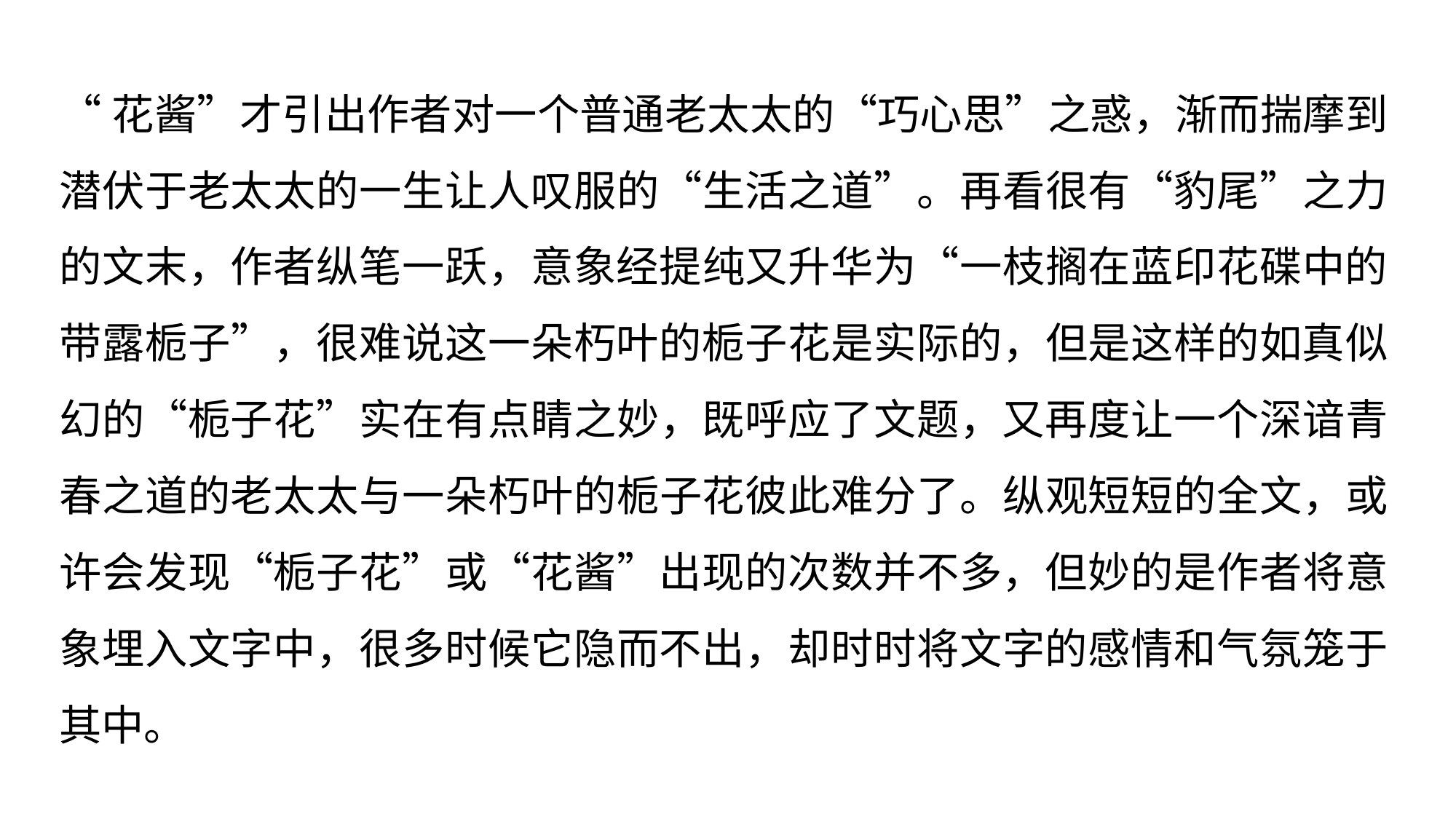

“花酱”才引出作者对一个普通老太太的“巧心思”之惑，渐而揣摩到潜伏于老太太的一生让人叹服的“生活之道”。再看很有“豹尾”之力的文末，作者纵笔一跃，意象经提纯又升华为“一枝搁在蓝印花碟中的带露栀子”，很难说这一朵朽叶的栀子花是实际的，但是这样的如真似幻的“栀子花”实在有点睛之妙，既呼应了文题，又再度让一个深谙青春之道的老太太与一朵朽叶的栀子花彼此难分了。纵观短短的全文，或许会发现“栀子花”或“花酱”出现的次数并不多，但妙的是作者将意象埋入文字中，很多时候它隐而不出，却时时将文字的感情和气氛笼于其中。